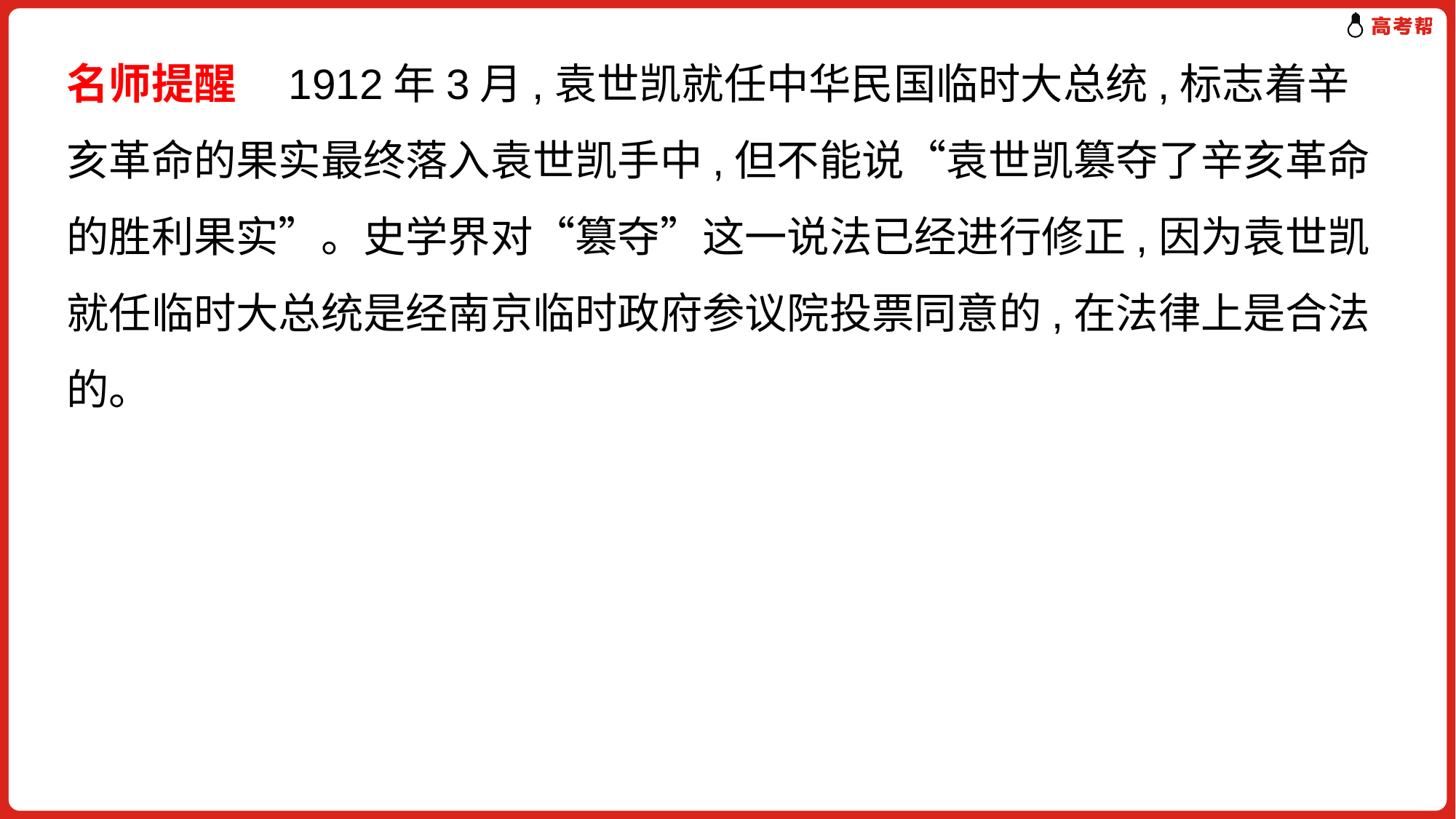

名师提醒　1912年3月,袁世凯就任中华民国临时大总统,标志着辛亥革命的果实最终落入袁世凯手中,但不能说“袁世凯篡夺了辛亥革命的胜利果实”。史学界对“篡夺”这一说法已经进行修正,因为袁世凯就任临时大总统是经南京临时政府参议院投票同意的,在法律上是合法的。